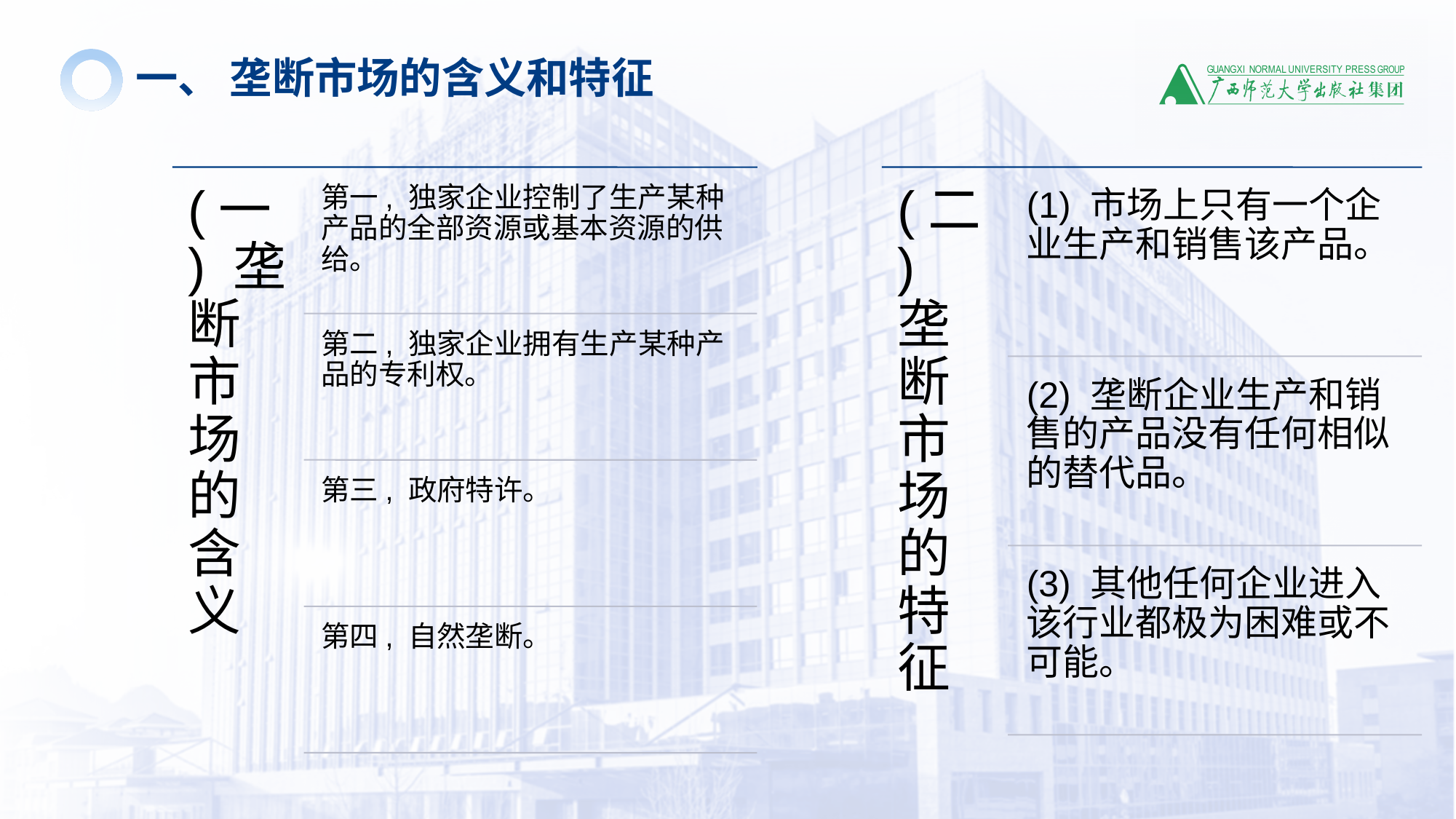

一、 垄断市场的含义和特征

(一) 垄断市场的含义
第一, 独家企业控制了生产某种产品的全部资源或基本资源的供给。
第二, 独家企业拥有生产某种产品的专利权。
第三, 政府特许。
第四, 自然垄断。
(二) 垄断市场的特征
(1) 市场上只有一个企业生产和销售该产品。
(2) 垄断企业生产和销售的产品没有任何相似的替代品。
(3) 其他任何企业进入该行业都极为困难或不可能。